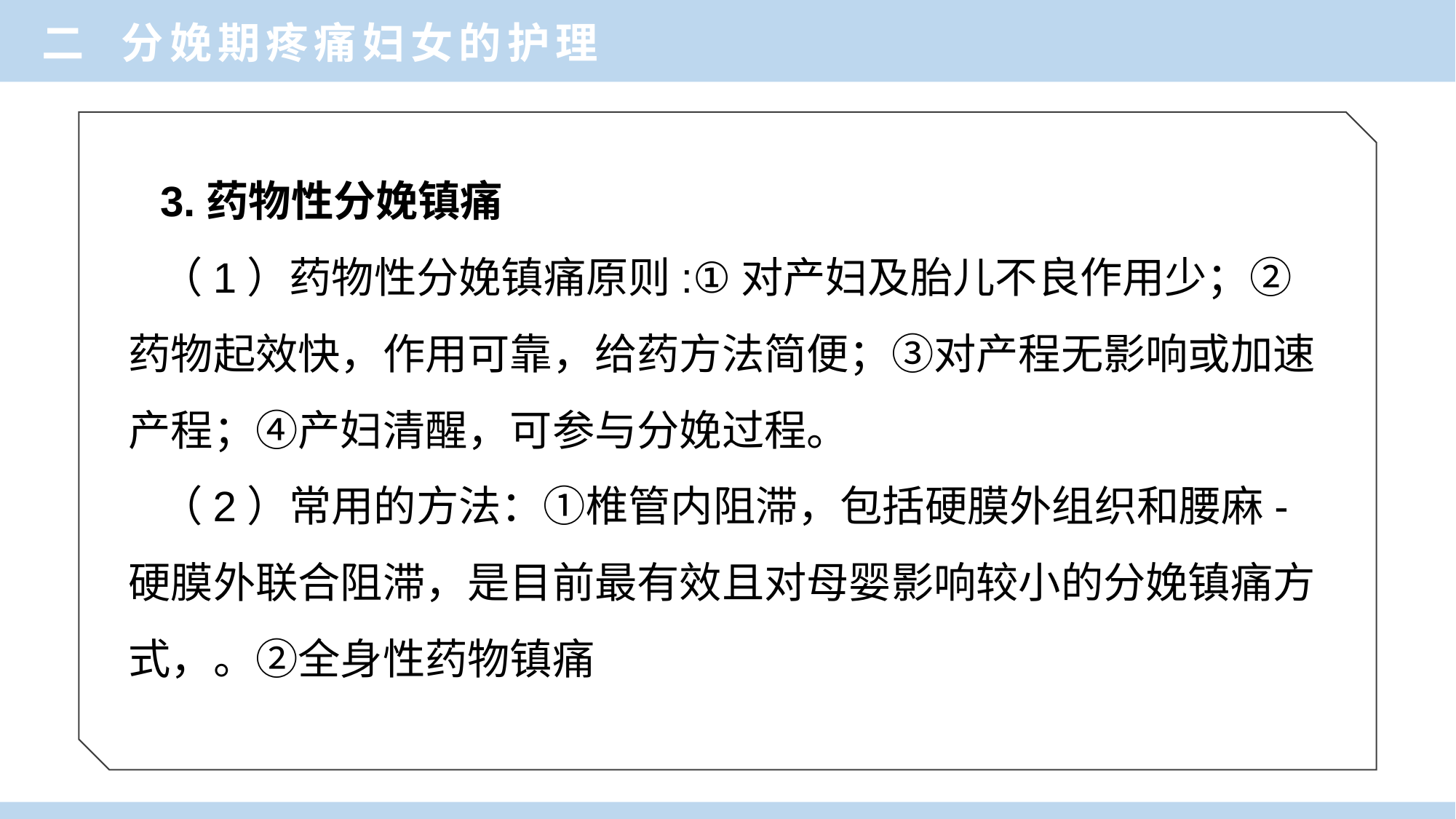

二  分娩期疼痛妇女的护理

3.药物性分娩镇痛
（1）药物性分娩镇痛原则:①对产妇及胎儿不良作用少；②药物起效快，作用可靠，给药方法简便；③对产程无影响或加速产程；④产妇清醒，可参与分娩过程。
（2）常用的方法：①椎管内阻滞，包括硬膜外组织和腰麻-硬膜外联合阻滞，是目前最有效且对母婴影响较小的分娩镇痛方式，。②全身性药物镇痛